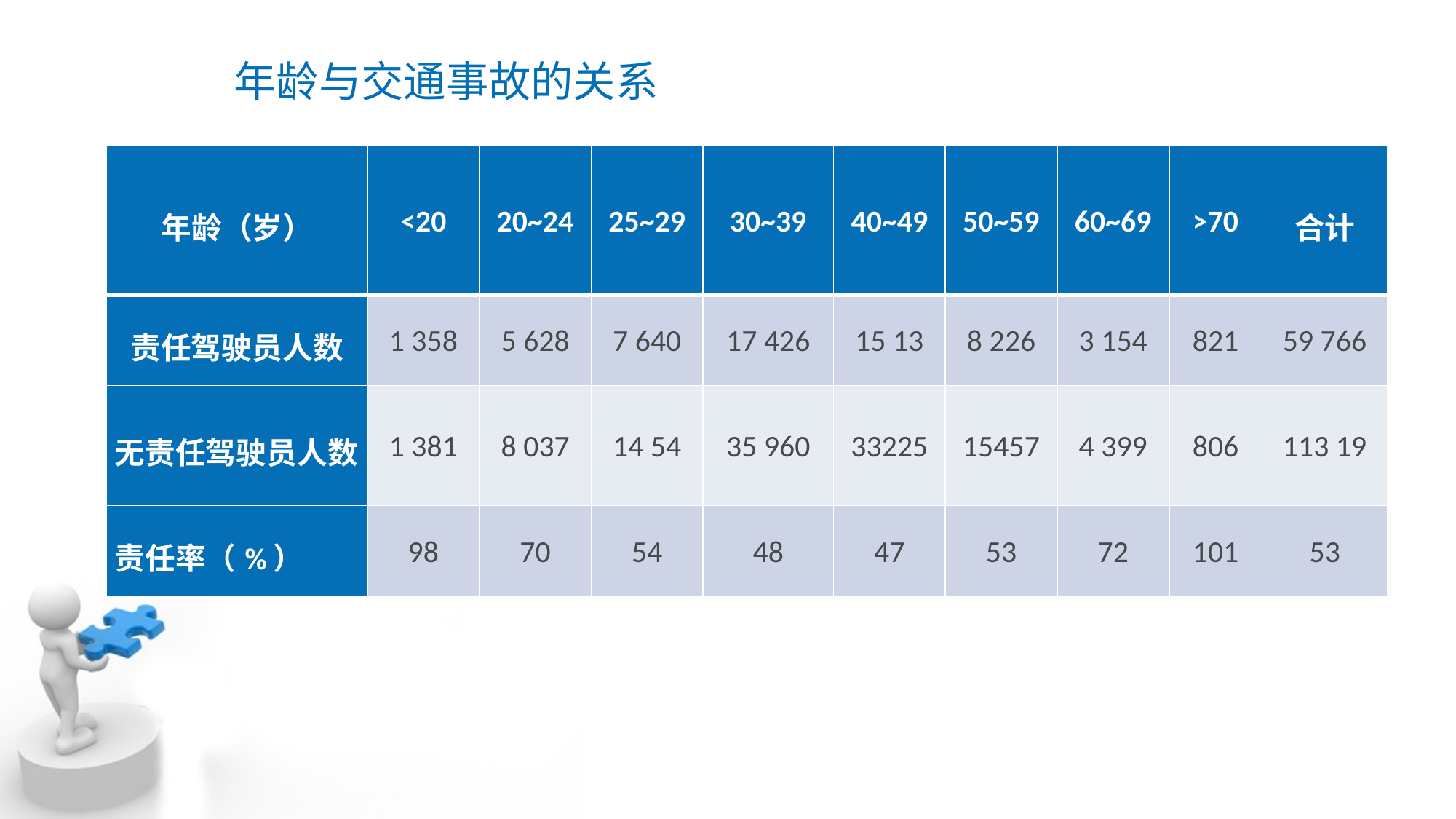

# 年龄与交通事故的关系
| 年龄（岁） | <20 | 20~24 | 25~29 | 30~39 | 40~49 | 50~59 | 60~69 | >70 | 合计 |
| --- | --- | --- | --- | --- | --- | --- | --- | --- | --- |
| 责任驾驶员人数 | 1 358 | 5 628 | 7 640 | 17 426 | 15 13 | 8 226 | 3 154 | 821 | 59 766 |
| 无责任驾驶员人数 | 1 381 | 8 037 | 14 54 | 35 960 | 33225 | 15457 | 4 399 | 806 | 113 19 |
| 责任率（%） | 98 | 70 | 54 | 48 | 47 | 53 | 72 | 101 | 53 |